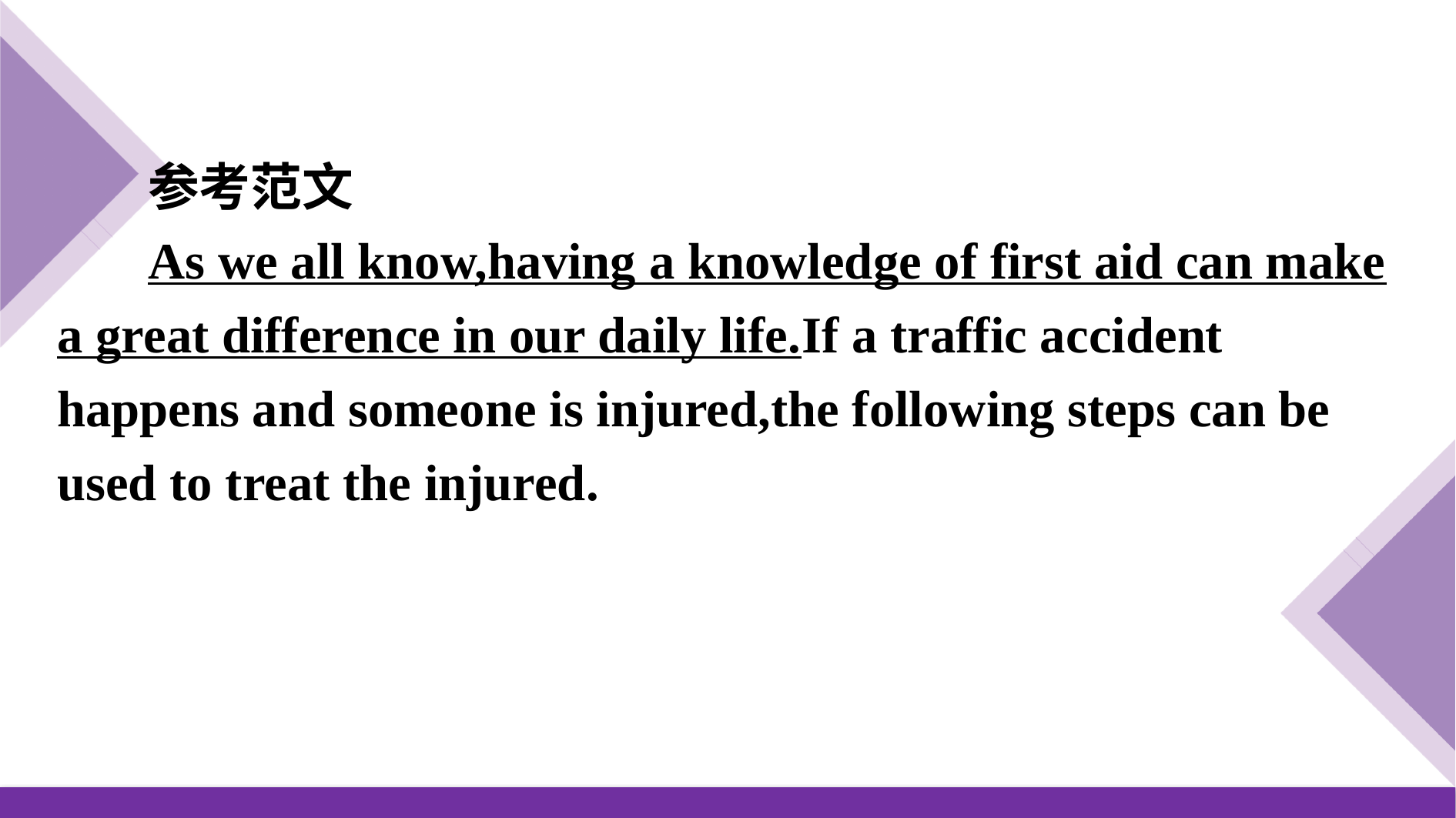

参考范文
As we all know,having a knowledge of first aid can make a great difference in our daily life.If a traffic accident happens and someone is injured,the following steps can be used to treat the injured.